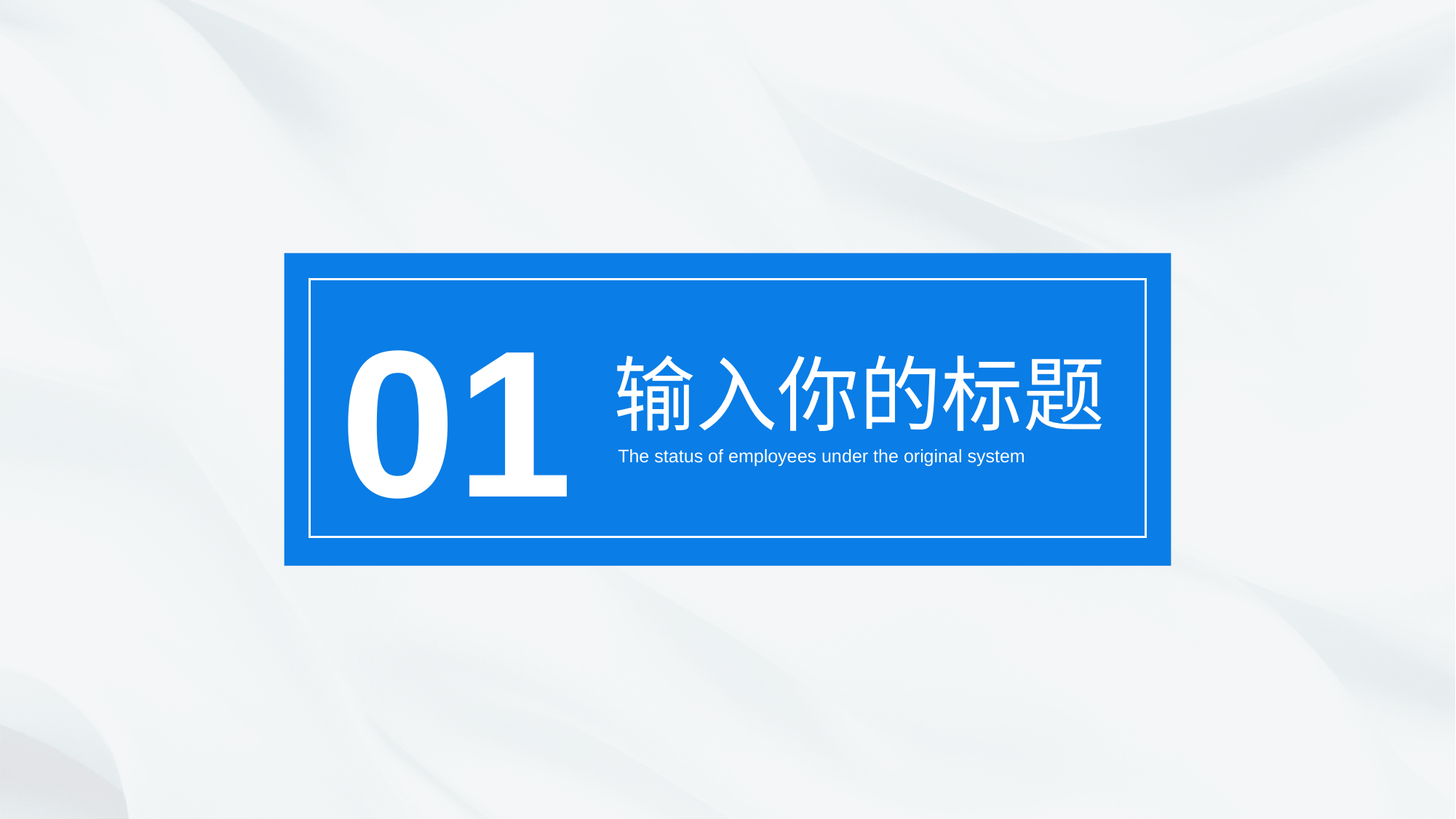

01
输入你的标题
The status of employees under the original system